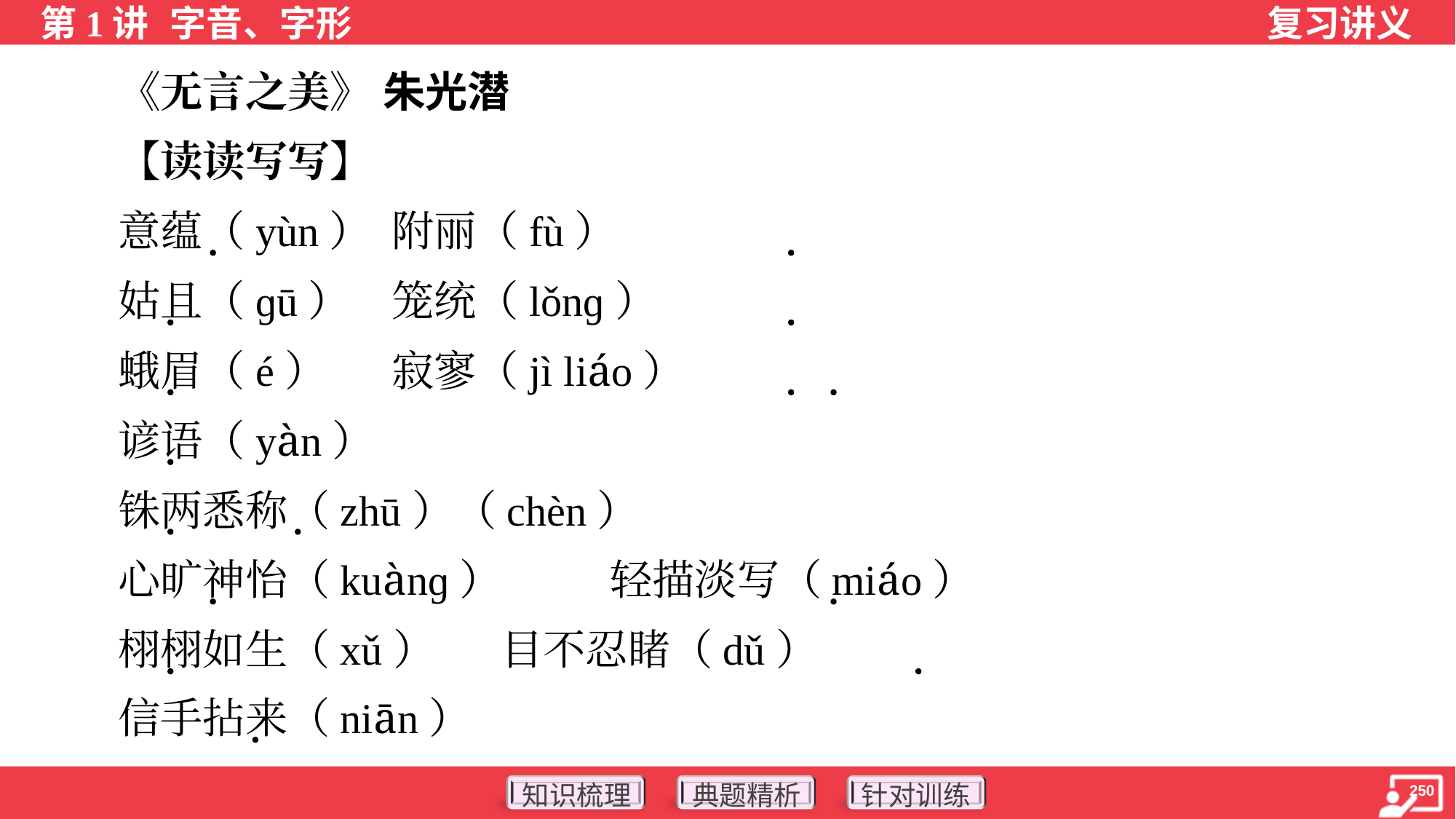

《无言之美》 朱光潜
    【读读写写】
    意蕴（yùn）	附丽（fù）
    姑且（ɡū）	笼统（lǒnɡ）
    蛾眉（é）	寂寥（jì liáo）
    谚语（yàn）
    铢两悉称（zhū）（chèn）
    心旷神怡（kuànɡ）	轻描淡写（miáo）
    栩栩如生（xǔ）	目不忍睹（dǔ）
    信手拈来（niān）